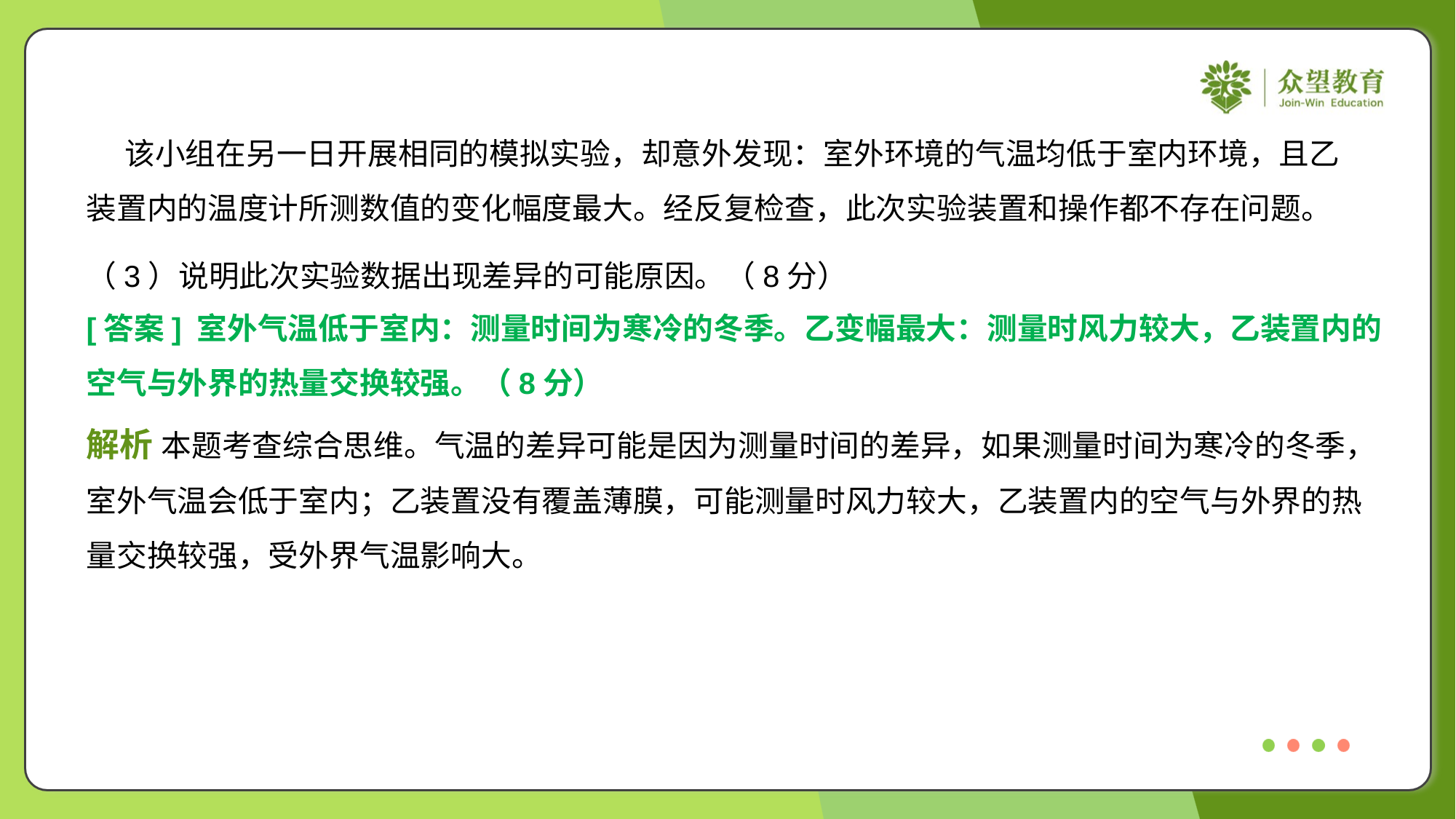

该小组在另一日开展相同的模拟实验，却意外发现：室外环境的气温均低于室内环境，且乙
装置内的温度计所测数值的变化幅度最大。经反复检查，此次实验装置和操作都不存在问题。
（3）说明此次实验数据出现差异的可能原因。（8分）
[答案] 室外气温低于室内：测量时间为寒冷的冬季。乙变幅最大：测量时风力较大，乙装置内的
空气与外界的热量交换较强。（8分）
解析 本题考查综合思维。气温的差异可能是因为测量时间的差异，如果测量时间为寒冷的冬季，
室外气温会低于室内；乙装置没有覆盖薄膜，可能测量时风力较大，乙装置内的空气与外界的热
量交换较强，受外界气温影响大。